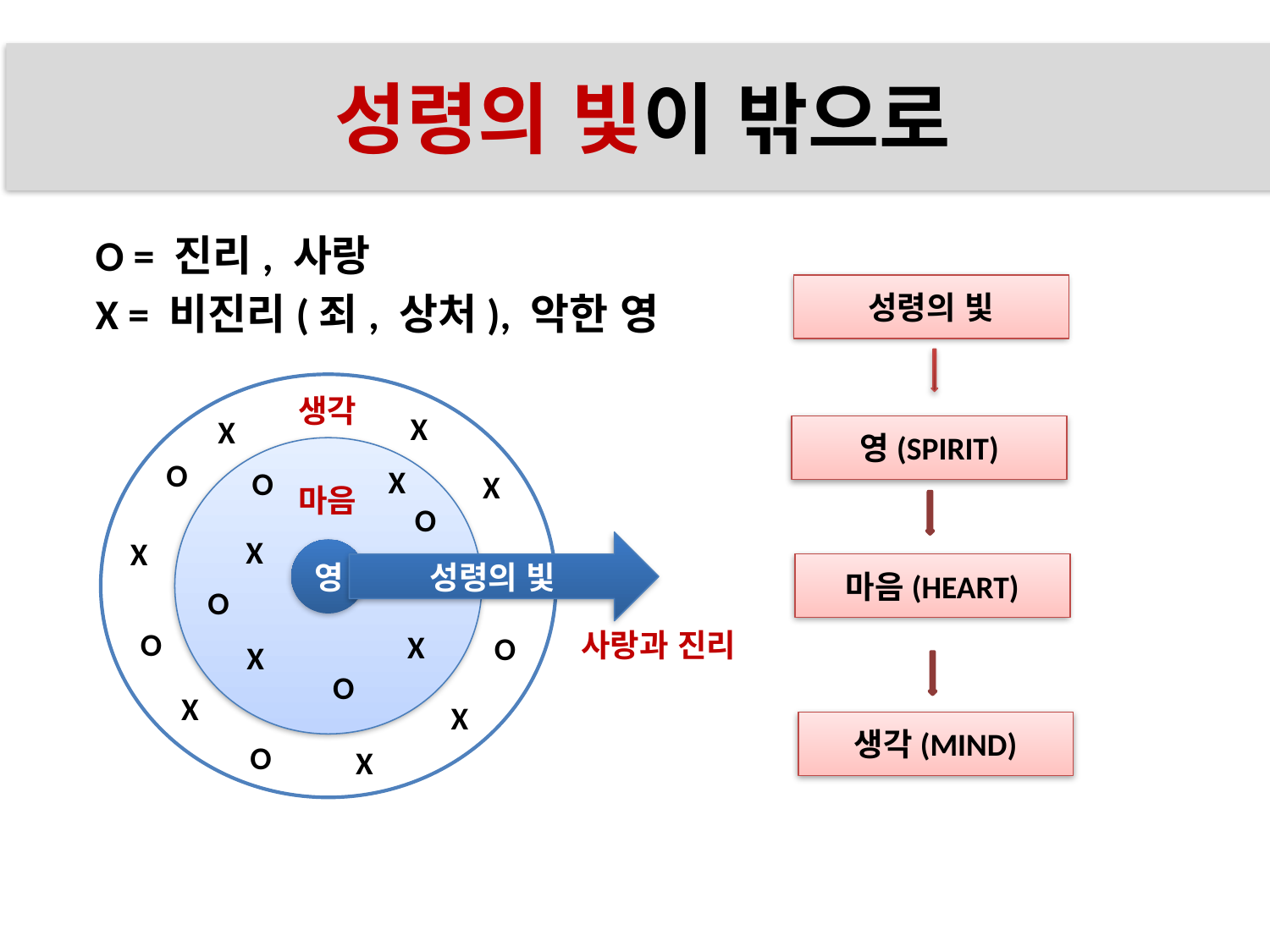

# 마음의 구조
성령의 빛이 밖으로
  O = 진리, 사랑
  X = 비진리(죄, 상처), 악한 영
성령의 빛

마음
생각
X
X
영(SPIRIT)

O
X
O
X
마음

O
X
X
성령의 빛
영
마음(HEART)
O
O
사랑과 진리
X
O
X

O
X
X
생각(MIND)
O
X